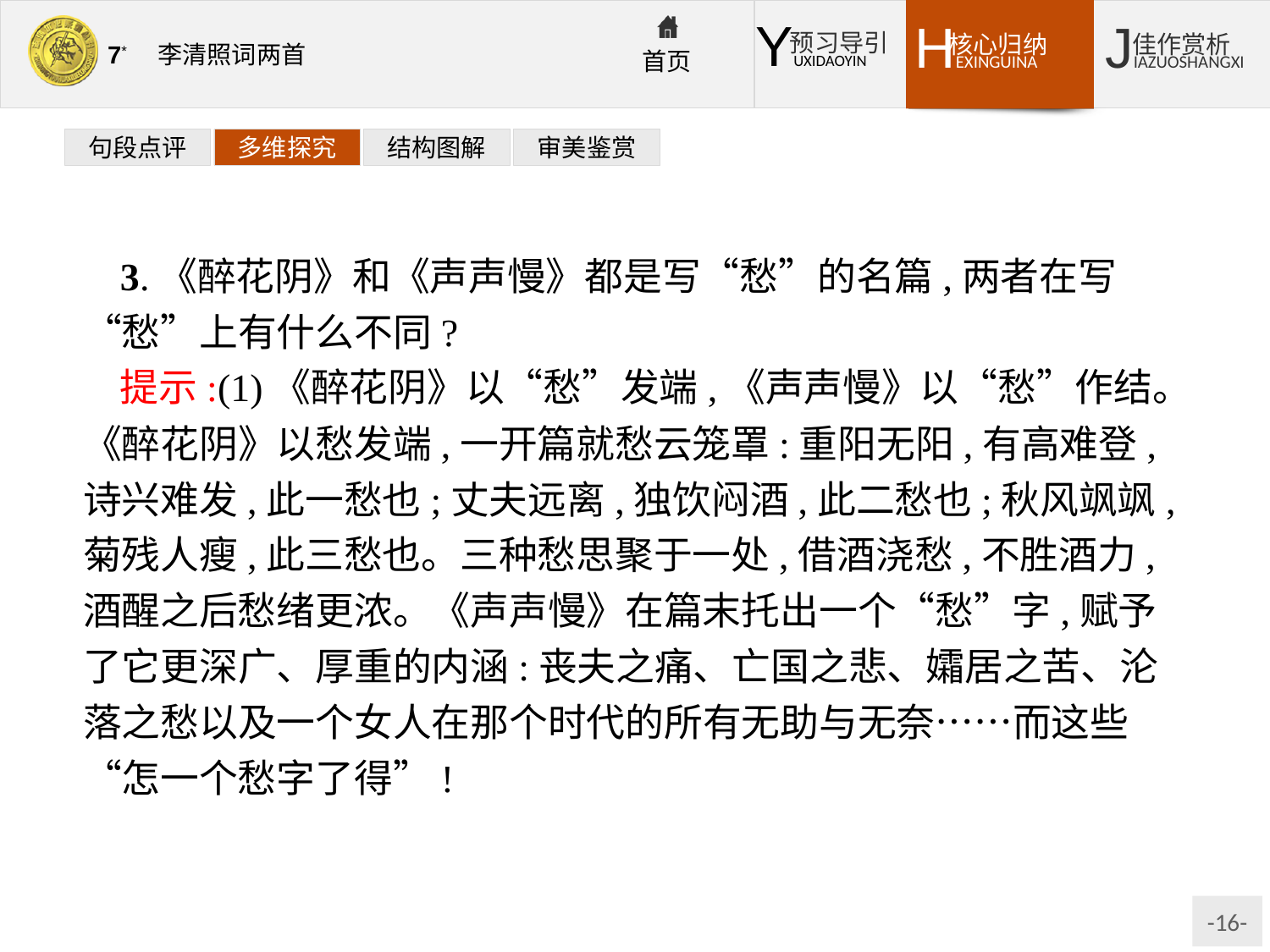

句段点评
多维探究
结构图解
审美鉴赏
3.《醉花阴》和《声声慢》都是写“愁”的名篇,两者在写“愁”上有什么不同?
提示:(1)《醉花阴》以“愁”发端,《声声慢》以“愁”作结。《醉花阴》以愁发端,一开篇就愁云笼罩:重阳无阳,有高难登,诗兴难发,此一愁也;丈夫远离,独饮闷酒,此二愁也;秋风飒飒,菊残人瘦,此三愁也。三种愁思聚于一处,借酒浇愁,不胜酒力,酒醒之后愁绪更浓。《声声慢》在篇末托出一个“愁”字,赋予了它更深广、厚重的内涵:丧夫之痛、亡国之悲、孀居之苦、沦落之愁以及一个女人在那个时代的所有无助与无奈……而这些“怎一个愁字了得”!